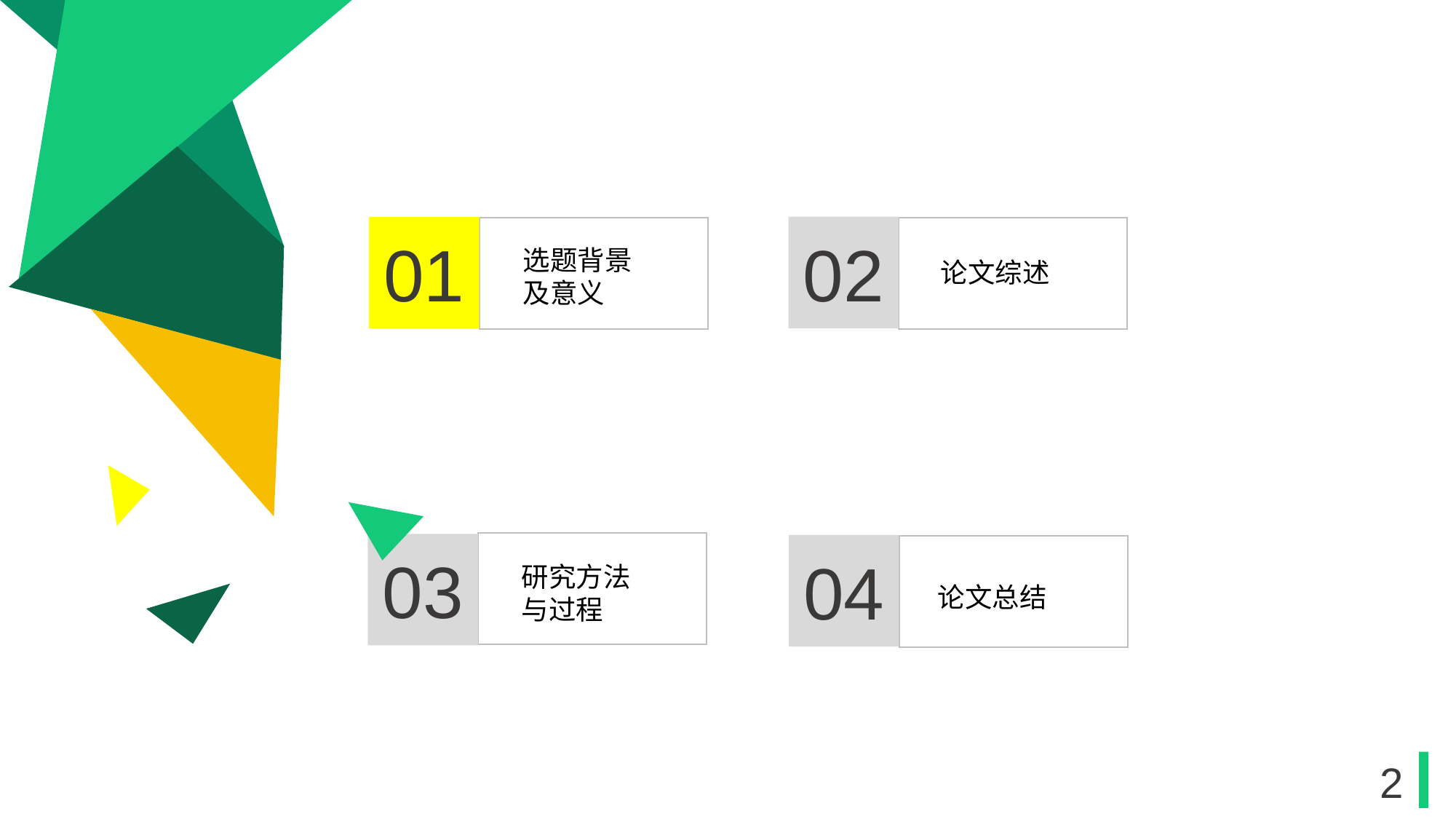

02

论文综述
01

选题背景
及意义

03
研究方法
与过程
04

论文总结

2